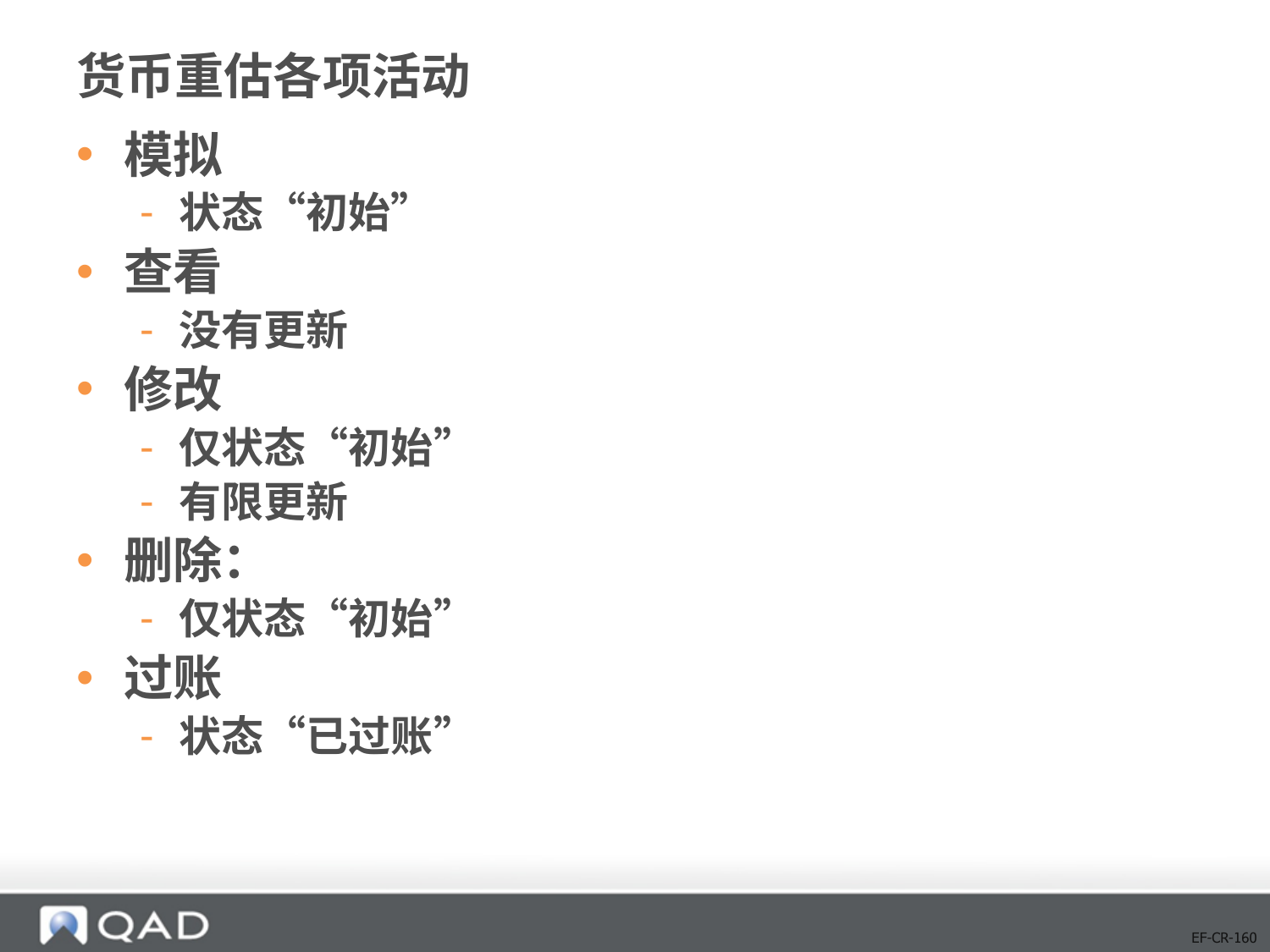

# 货币重估各项活动
模拟
状态“初始”
查看
没有更新
修改
仅状态“初始”
有限更新
删除：
仅状态“初始”
过账
状态“已过账”
EF-CR-160